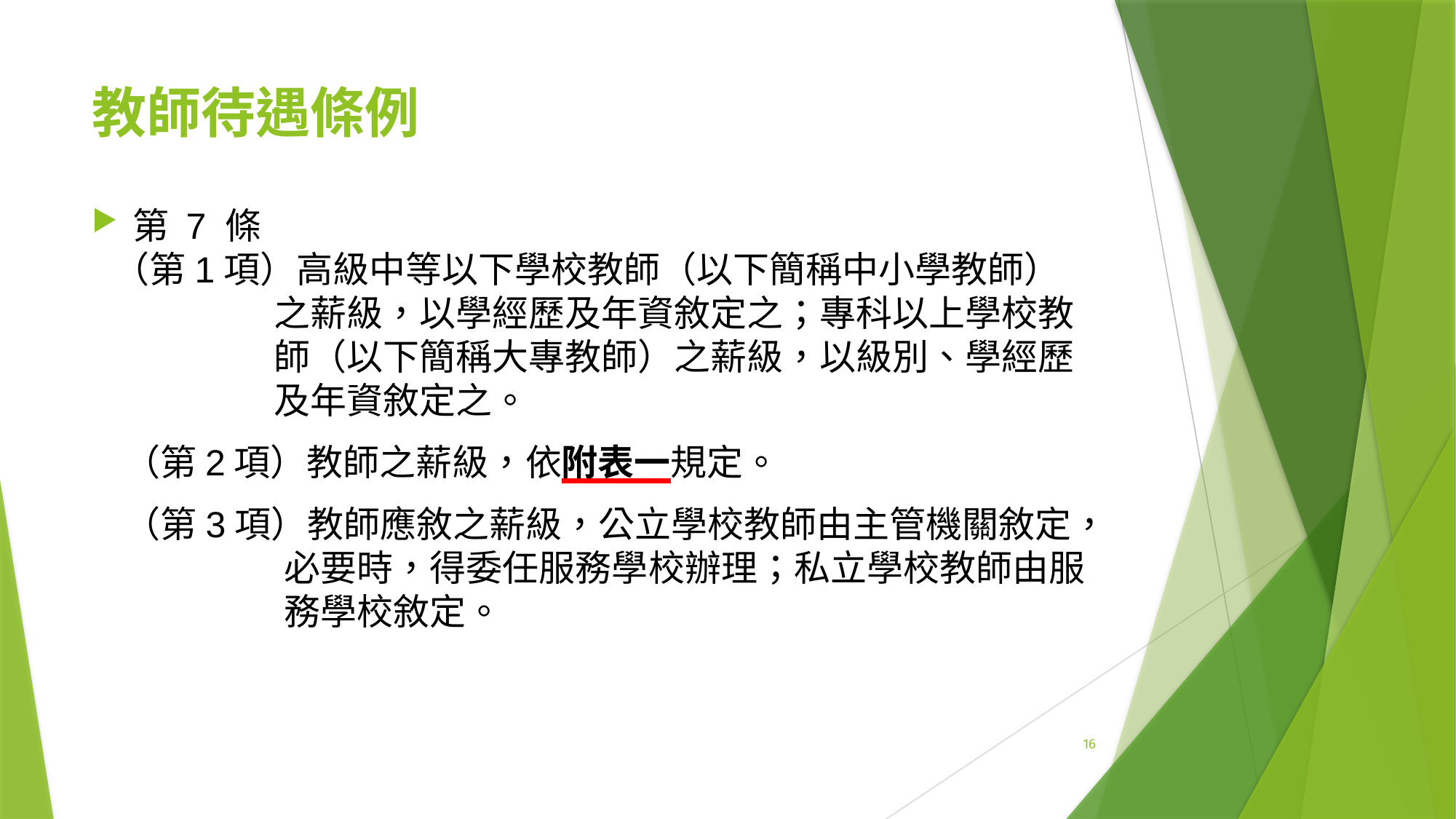

# 教師待遇條例
第 7 條
（第1項）高級中等以下學校教師（以下簡稱中小學教師）之薪級，以學經歷及年資敘定之；專科以上學校教師（以下簡稱大專教師）之薪級，以級別、學經歷及年資敘定之。
（第2項）教師之薪級，依附表一規定。
（第3項）教師應敘之薪級，公立學校教師由主管機關敘定，必要時，得委任服務學校辦理；私立學校教師由服務學校敘定。
16